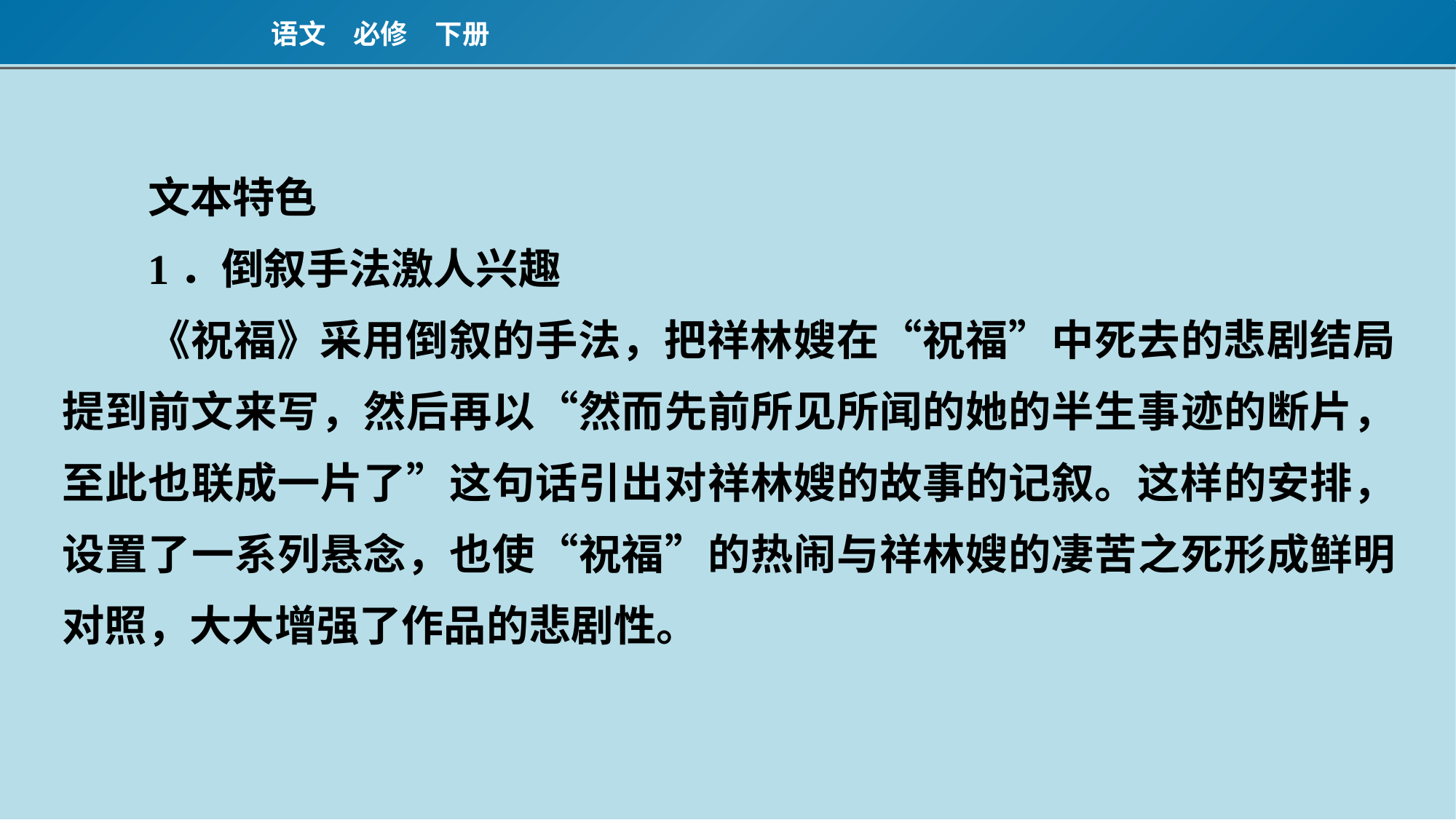

文本特色
1．倒叙手法激人兴趣
《祝福》采用倒叙的手法，把祥林嫂在“祝福”中死去的悲剧结局提到前文来写，然后再以“然而先前所见所闻的她的半生事迹的断片，至此也联成一片了”这句话引出对祥林嫂的故事的记叙。这样的安排，设置了一系列悬念，也使“祝福”的热闹与祥林嫂的凄苦之死形成鲜明对照，大大增强了作品的悲剧性。